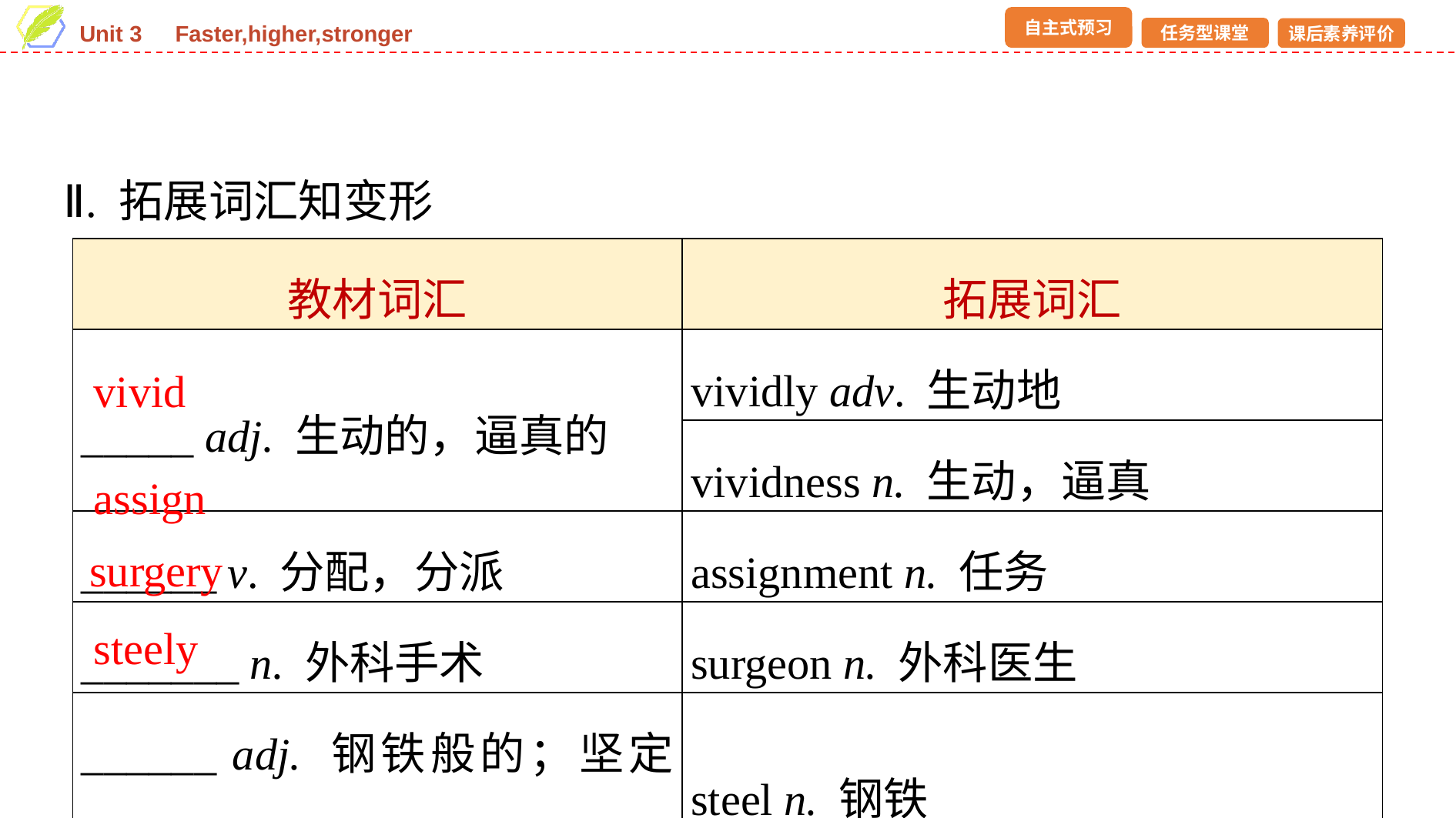

Ⅱ. 拓展词汇知变形
| 教材词汇 | 拓展词汇 |
| --- | --- |
| \_\_\_\_\_ adj. 生动的，逼真的 | vividly adv. 生动地 |
|  | vividness n. 生动，逼真 |
| \_\_\_\_\_\_ v. 分配，分派 | assignment n. 任务 |
| \_\_\_\_\_\_\_ n. 外科手术 | surgeon n. 外科医生 |
| \_\_\_\_\_\_ adj. 钢铁般的；坚定的 | steel n. 钢铁 |
vivid
assign
surgery
steely